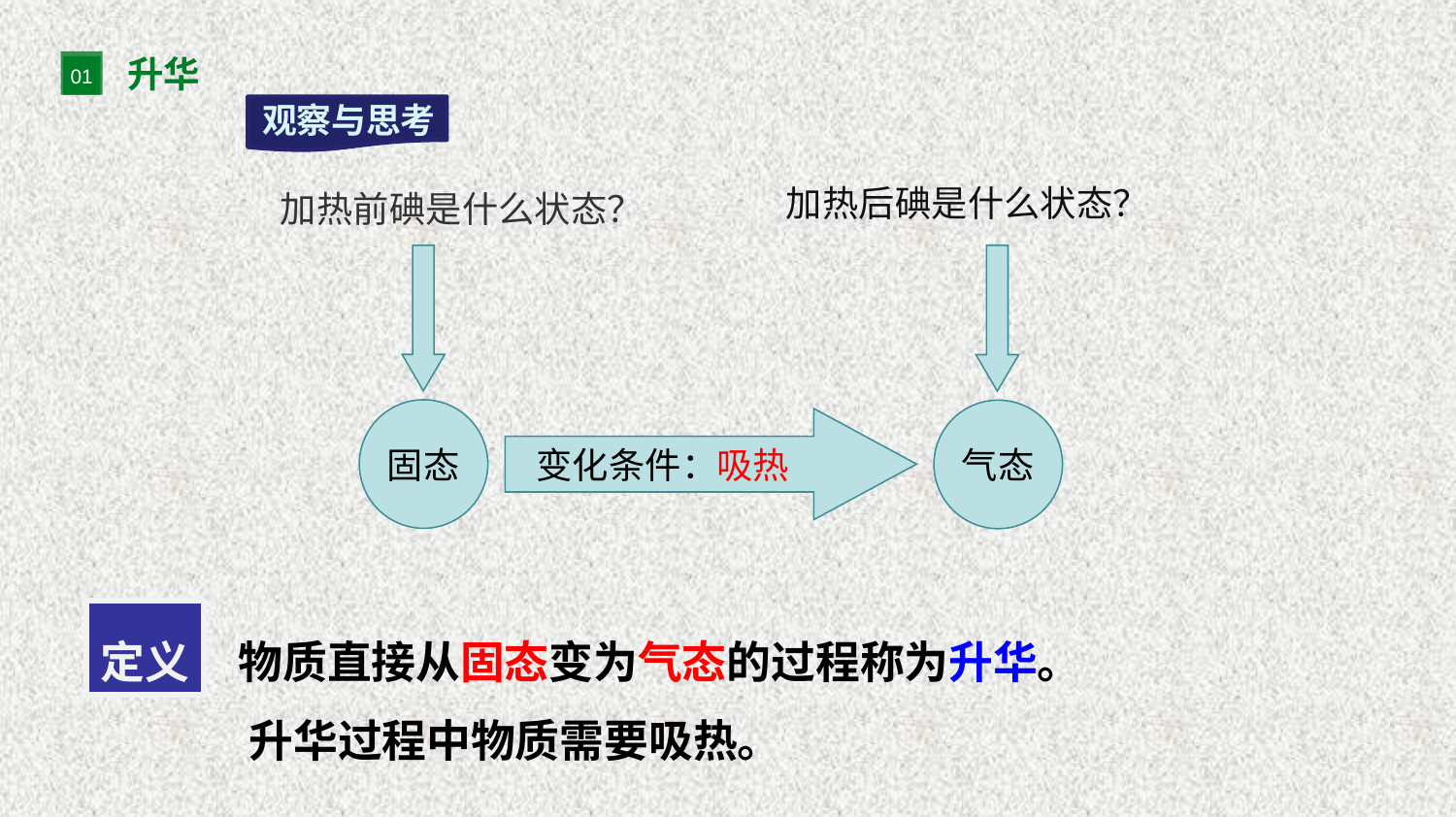

升华

01
观察与思考

加热后碘是什么状态？
加热前碘是什么状态？

固态

气态
 变化条件：
吸热
定义
物质直接从固态变为气态的过程称为升华。

   升华过程中物质需要吸热。